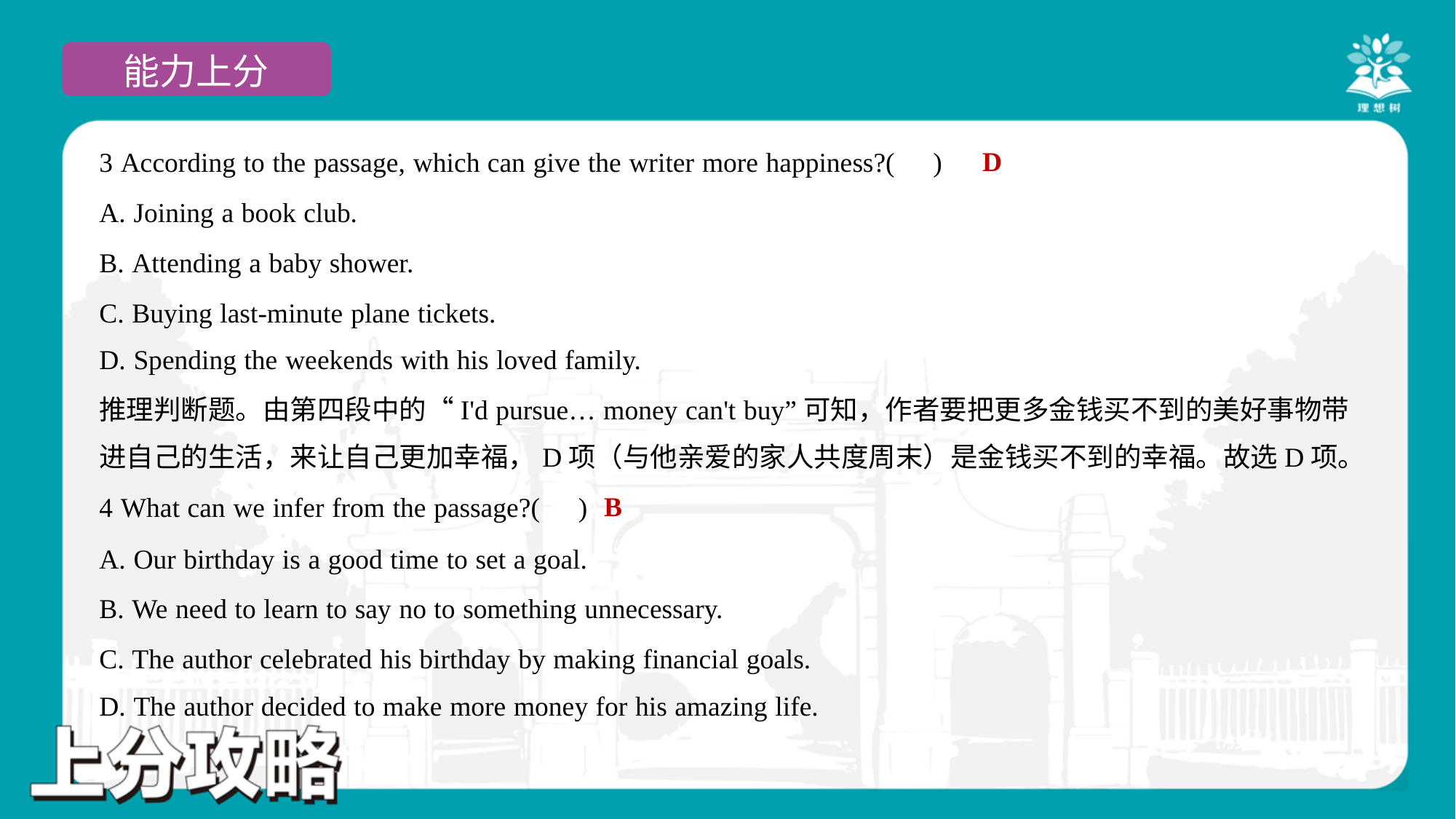

D
3 According to the passage, which can give the writer more happiness?(     )
A. Joining a book club.
B. Attending a baby shower.
C. Buying last-minute plane tickets.
D. Spending the weekends with his loved family.
推理判断题。由第四段中的“I'd pursue… money can't buy”可知，作者要把更多金钱买不到的美好事物带
进自己的生活，来让自己更加幸福，D项（与他亲爱的家人共度周末）是金钱买不到的幸福。故选D项。
B
4 What can we infer from the passage?(     )
A. Our birthday is a good time to set a goal.
B. We need to learn to say no to something unnecessary.
C. The author celebrated his birthday by making financial goals.
D. The author decided to make more money for his amazing life.